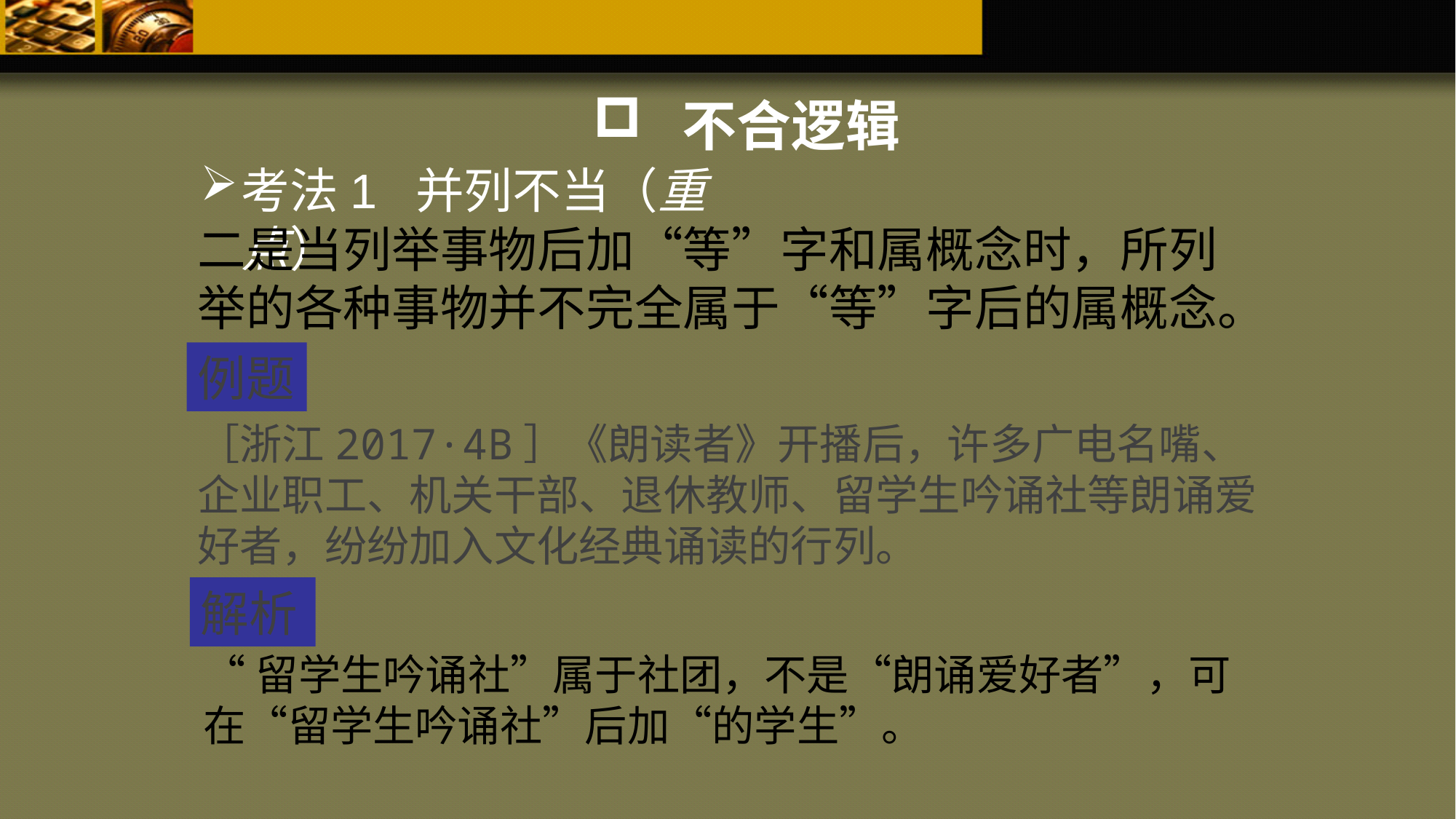

不合逻辑
考法1  并列不当（重点）
二是当列举事物后加“等”字和属概念时，所列举的各种事物并不完全属于“等”字后的属概念。
例题
［浙江2017·4B］《朗读者》开播后，许多广电名嘴、企业职工、机关干部、退休教师、留学生吟诵社等朗诵爱好者，纷纷加入文化经典诵读的行列。
解析
“留学生吟诵社”属于社团，不是“朗诵爱好者”，可在“留学生吟诵社”后加“的学生”。